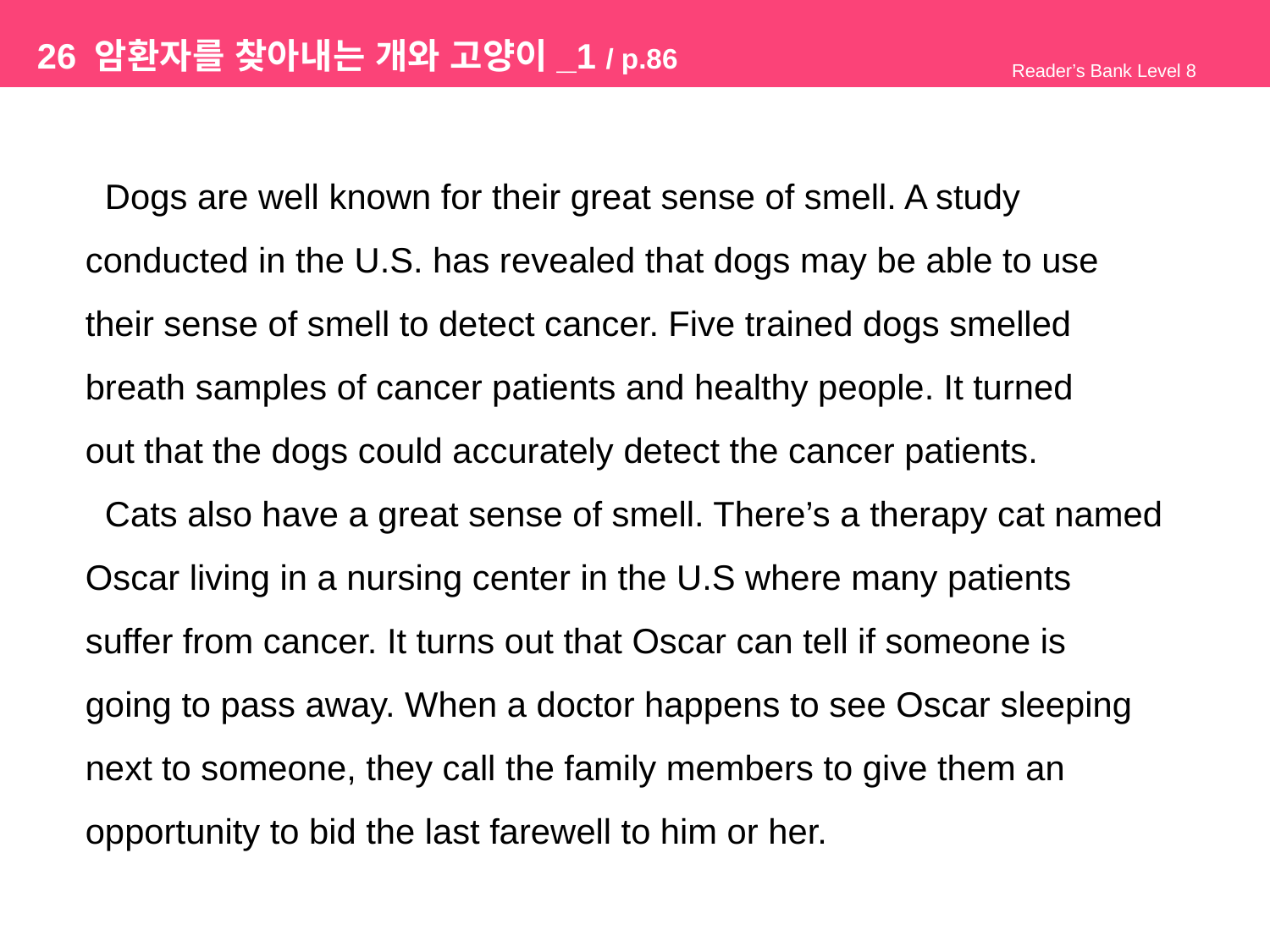

# 26 암환자를 찾아내는 개와 고양이_1 / p.86
Reader’s Bank Level 8

  Dogs are well known for their great sense of smell. A study
conducted in the U.S. has revealed that dogs may be able to use
their sense of smell to detect cancer. Five trained dogs smelled
breath samples of cancer patients and healthy people. It turned
out that the dogs could accurately detect the cancer patients.
  Cats also have a great sense of smell. There’s a therapy cat named
Oscar living in a nursing center in the U.S where many patients
suffer from cancer. It turns out that Oscar can tell if someone is
going to pass away. When a doctor happens to see Oscar sleeping
next to someone, they call the family members to give them an
opportunity to bid the last farewell to him or her.